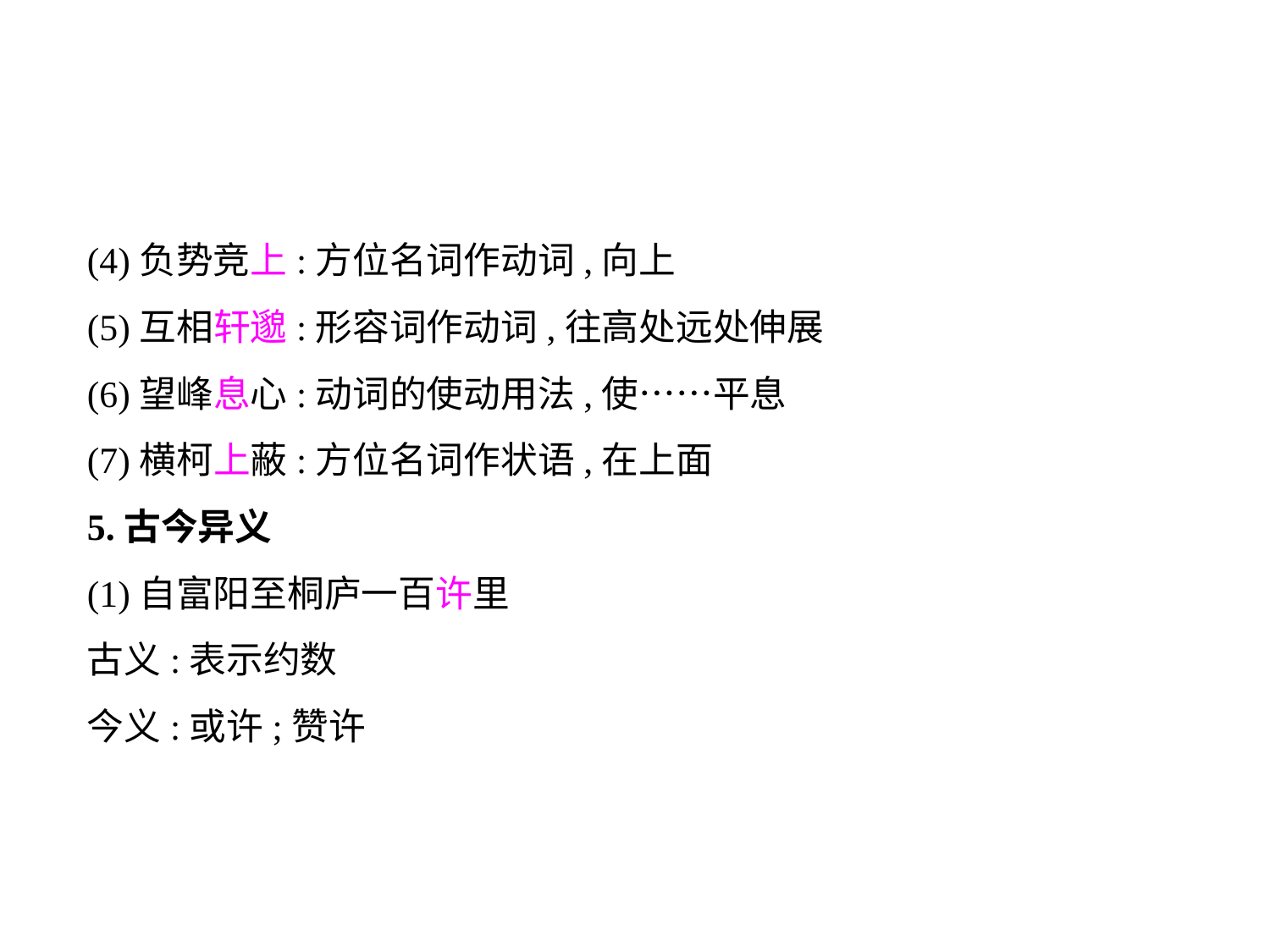

(4)负势竞上:方位名词作动词,向上
(5)互相轩邈:形容词作动词,往高处远处伸展
(6)望峰息心:动词的使动用法,使……平息
(7)横柯上蔽:方位名词作状语,在上面
5.古今异义
(1)自富阳至桐庐一百许里
古义:表示约数
今义:或许;赞许